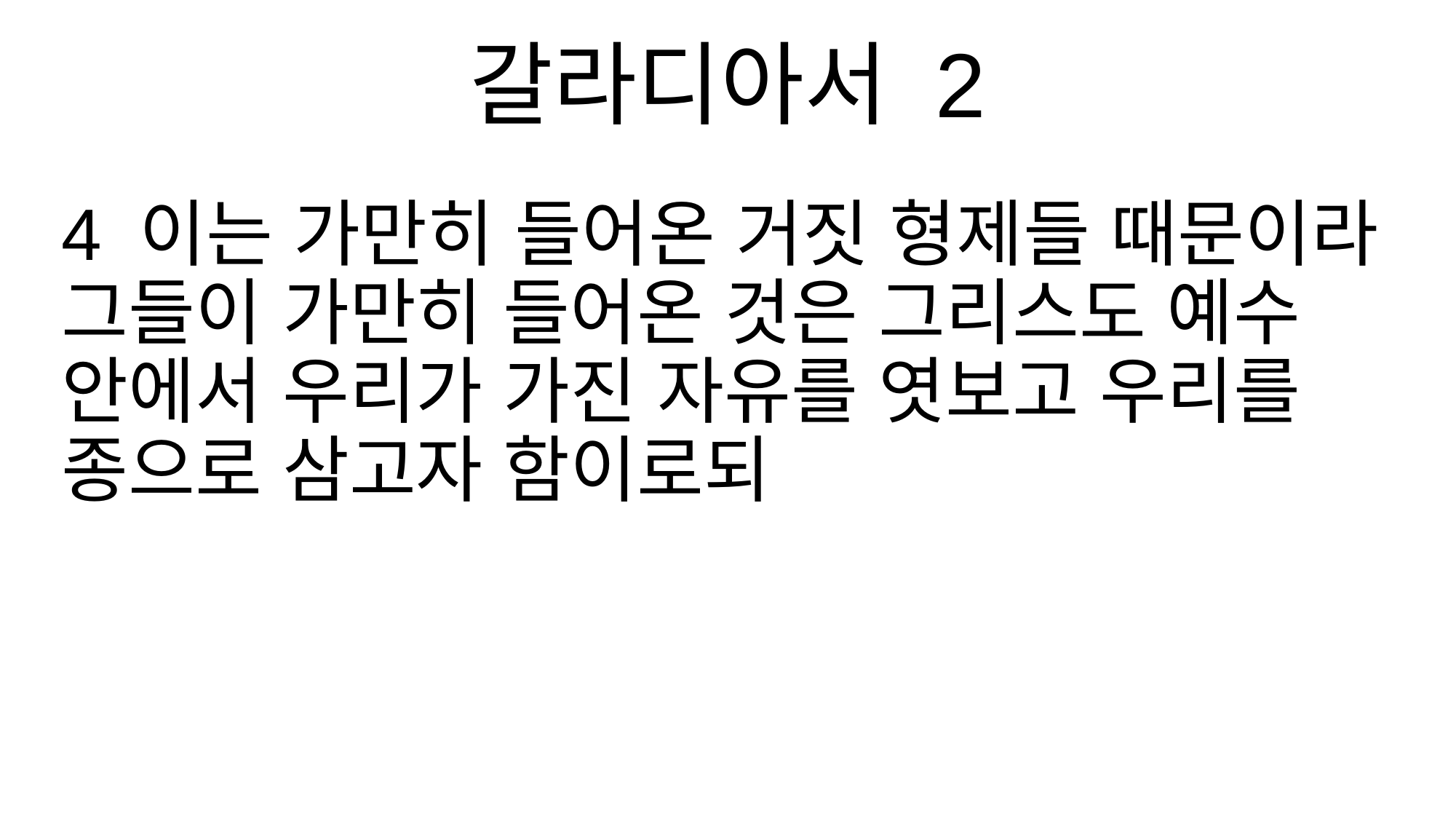

갈라디아서 2
4 이는 가만히 들어온 거짓 형제들 때문이라 그들이 가만히 들어온 것은 그리스도 예수 안에서 우리가 가진 자유를 엿보고 우리를 종으로 삼고자 함이로되